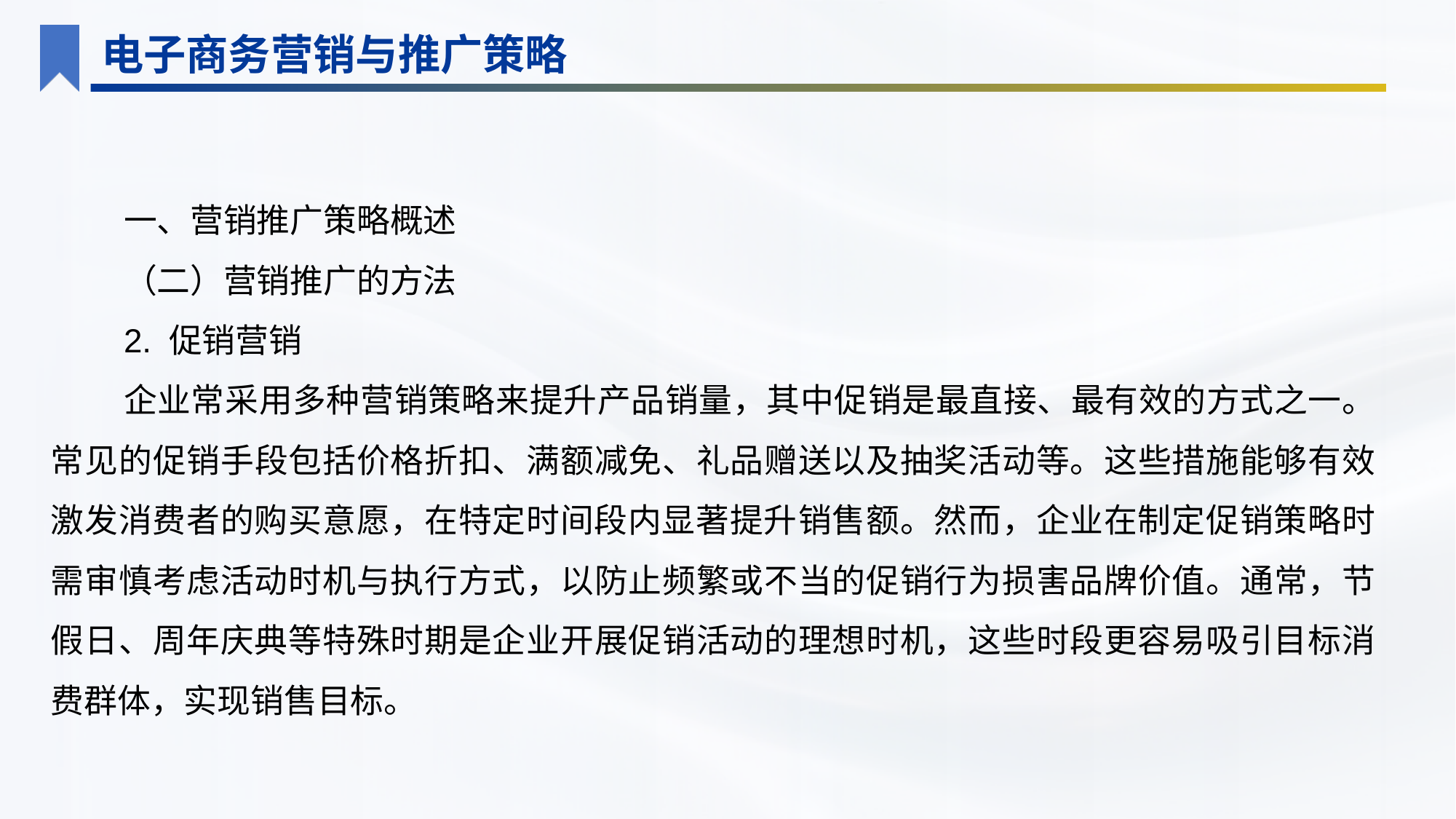

电子商务营销与推广策略
一、营销推广策略概述
（二）营销推广的方法
2. 促销营销
企业常采用多种营销策略来提升产品销量，其中促销是最直接、最有效的方式之一。常见的促销手段包括价格折扣、满额减免、礼品赠送以及抽奖活动等。这些措施能够有效激发消费者的购买意愿，在特定时间段内显著提升销售额。然而，企业在制定促销策略时需审慎考虑活动时机与执行方式，以防止频繁或不当的促销行为损害品牌价值。通常，节假日、周年庆典等特殊时期是企业开展促销活动的理想时机，这些时段更容易吸引目标消费群体，实现销售目标。